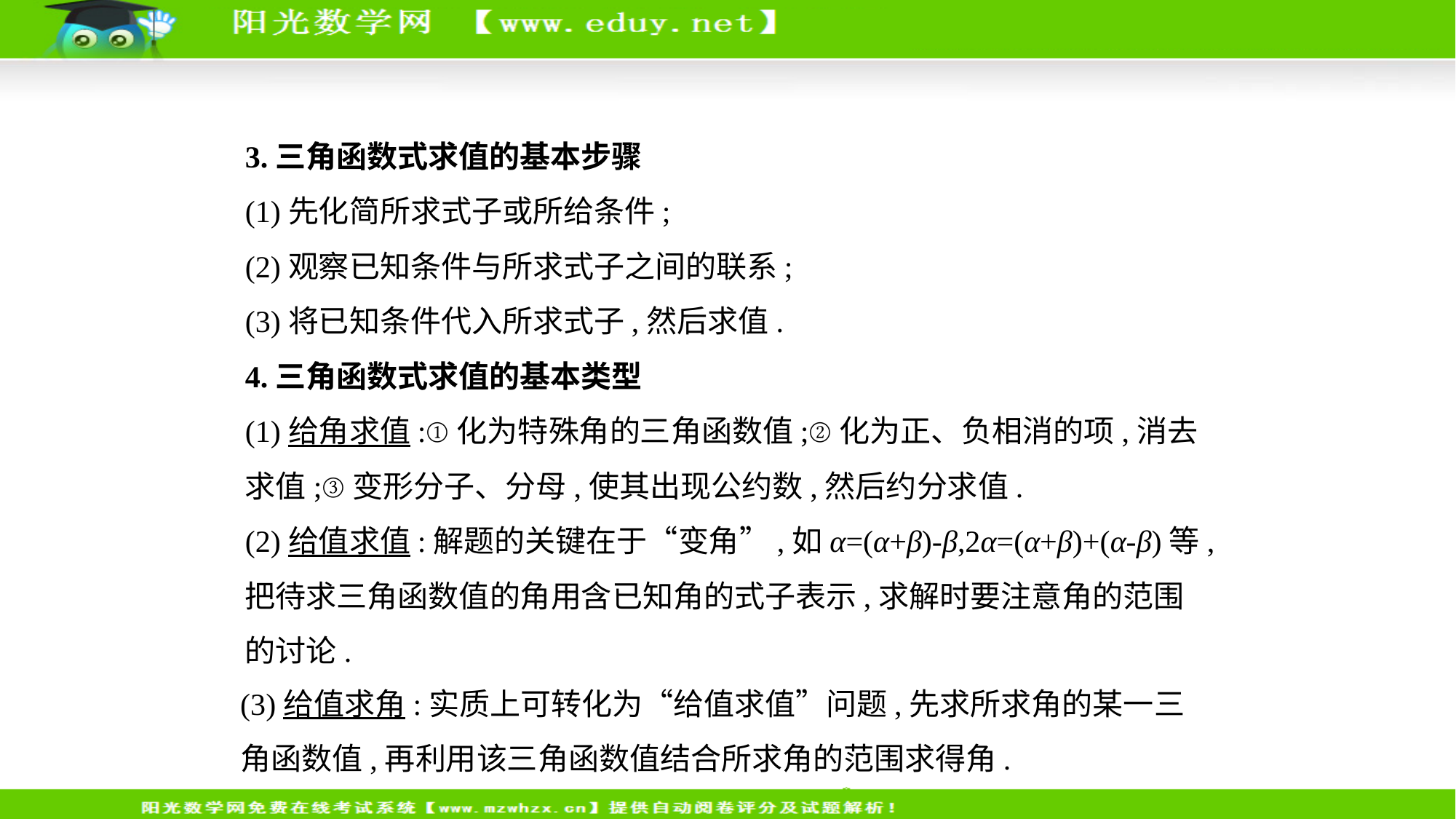

3.三角函数式求值的基本步骤
(1)先化简所求式子或所给条件;
(2)观察已知条件与所求式子之间的联系;
(3)将已知条件代入所求式子,然后求值.
4.三角函数式求值的基本类型
(1)给角求值:①化为特殊角的三角函数值;②化为正、负相消的项,消去
求值;③变形分子、分母,使其出现公约数,然后约分求值.
(2)给值求值:解题的关键在于“变角”,如α=(α+β)-β,2α=(α+β)+(α-β)等,
把待求三角函数值的角用含已知角的式子表示,求解时要注意角的范围
的讨论.
(3)给值求角:实质上可转化为“给值求值”问题,先求所求角的某一三
角函数值,再利用该三角函数值结合所求角的范围求得角.